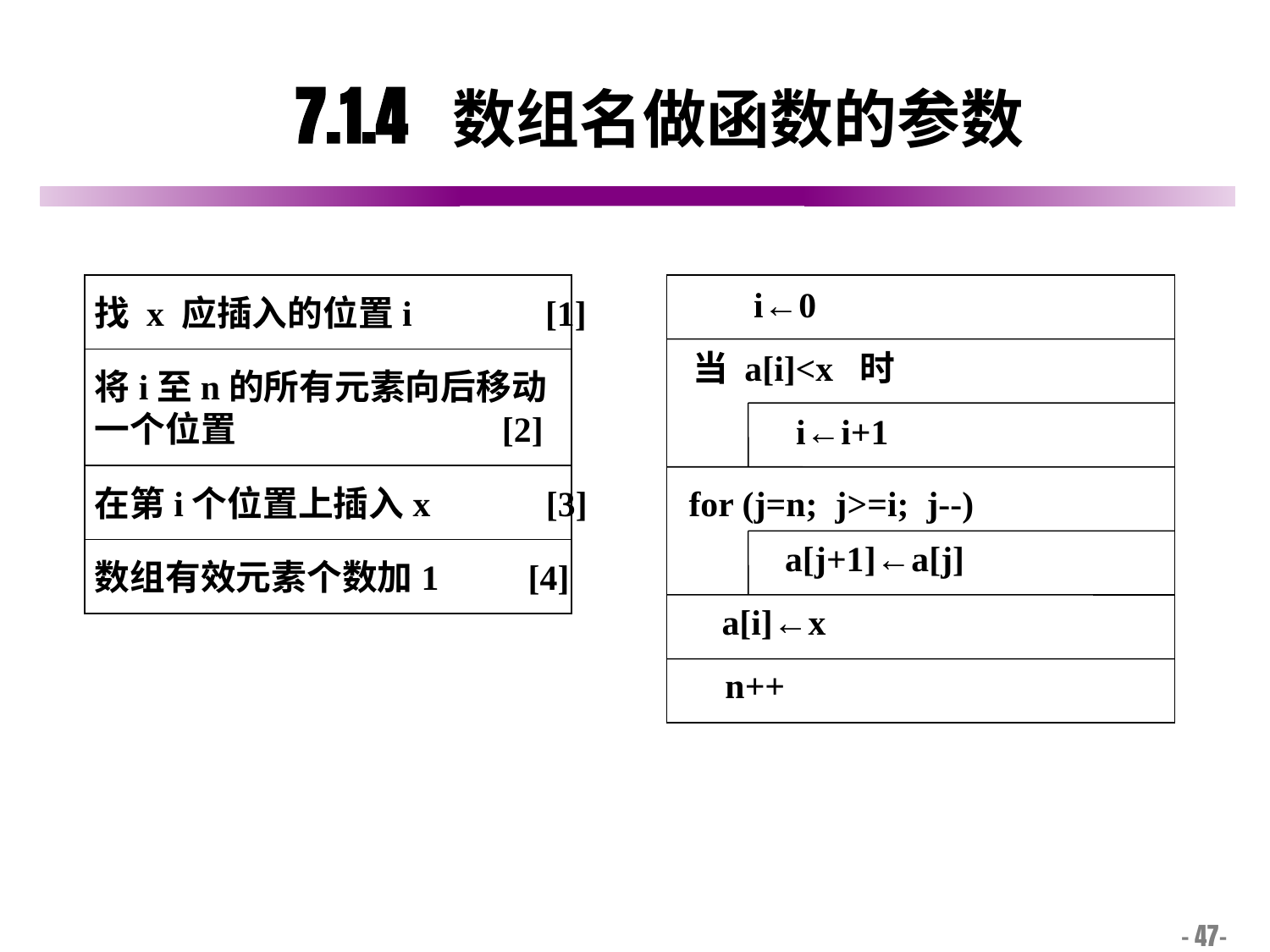

# 7.1.4  数组名做函数的参数

找 x 应插入的位置i               [1]
将i至n的所有元素向后移动
一个位置                                [2]
在第i个位置上插入x             [3]
数组有效元素个数加1          [4]

i←0
当 a[i]<x  时
i←i+1
for (j=n;  j>=i;  j--)
a[j+1]←a[j]
a[i]←x
n++
 - 47-